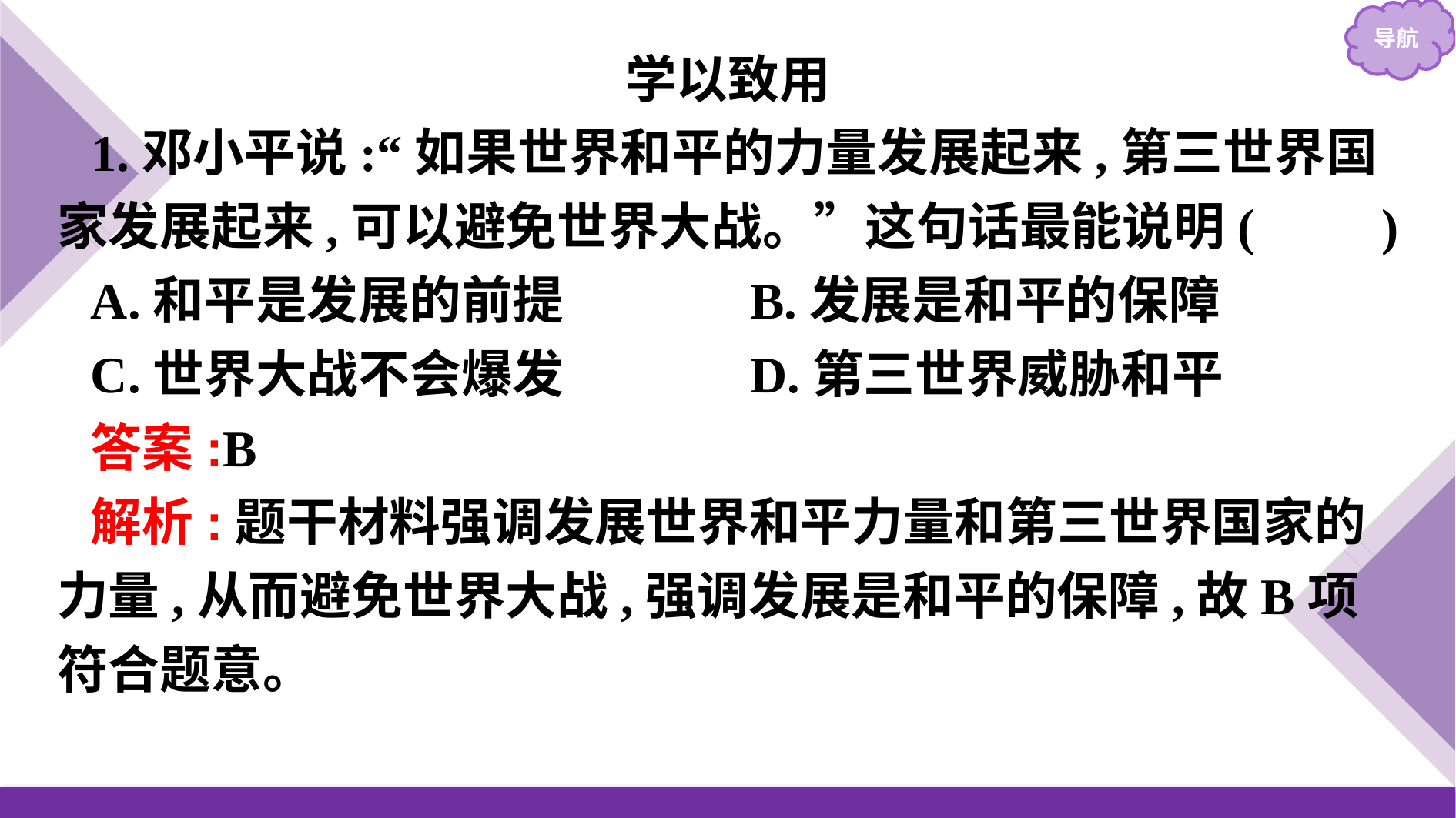

学以致用
1.邓小平说:“如果世界和平的力量发展起来,第三世界国家发展起来,可以避免世界大战。”这句话最能说明(　　)
A.和平是发展的前提		B.发展是和平的保障
C.世界大战不会爆发		D.第三世界威胁和平
答案:B
解析:题干材料强调发展世界和平力量和第三世界国家的力量,从而避免世界大战,强调发展是和平的保障,故B项符合题意。